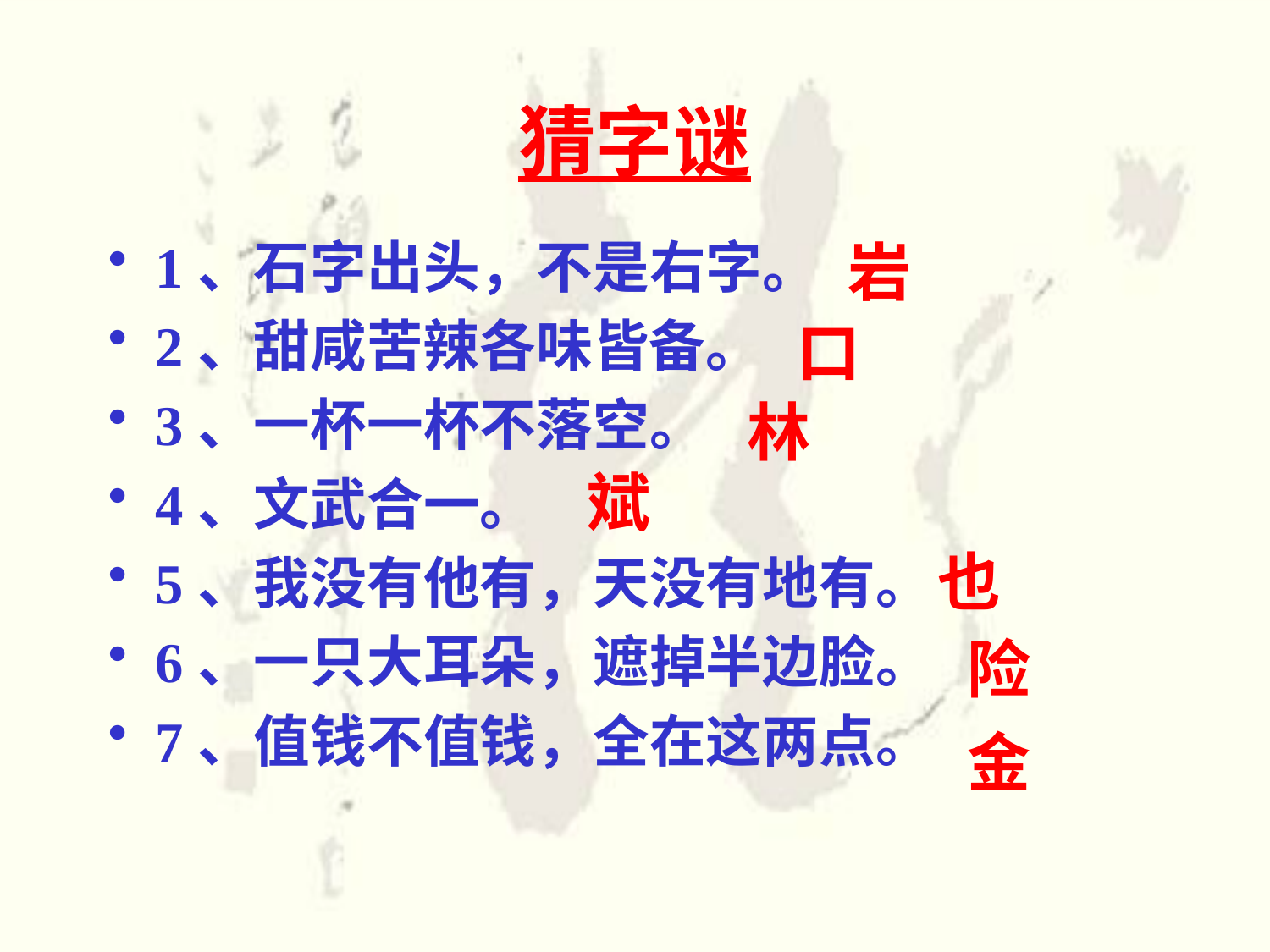

# 猜字谜
1、石字出头，不是右字。
2、甜咸苦辣各味皆备。
3、一杯一杯不落空。
4、文武合一。
5、我没有他有，天没有地有。
6、一只大耳朵，遮掉半边脸。
7、值钱不值钱，全在这两点。

岩
口

林

斌
也
险

金